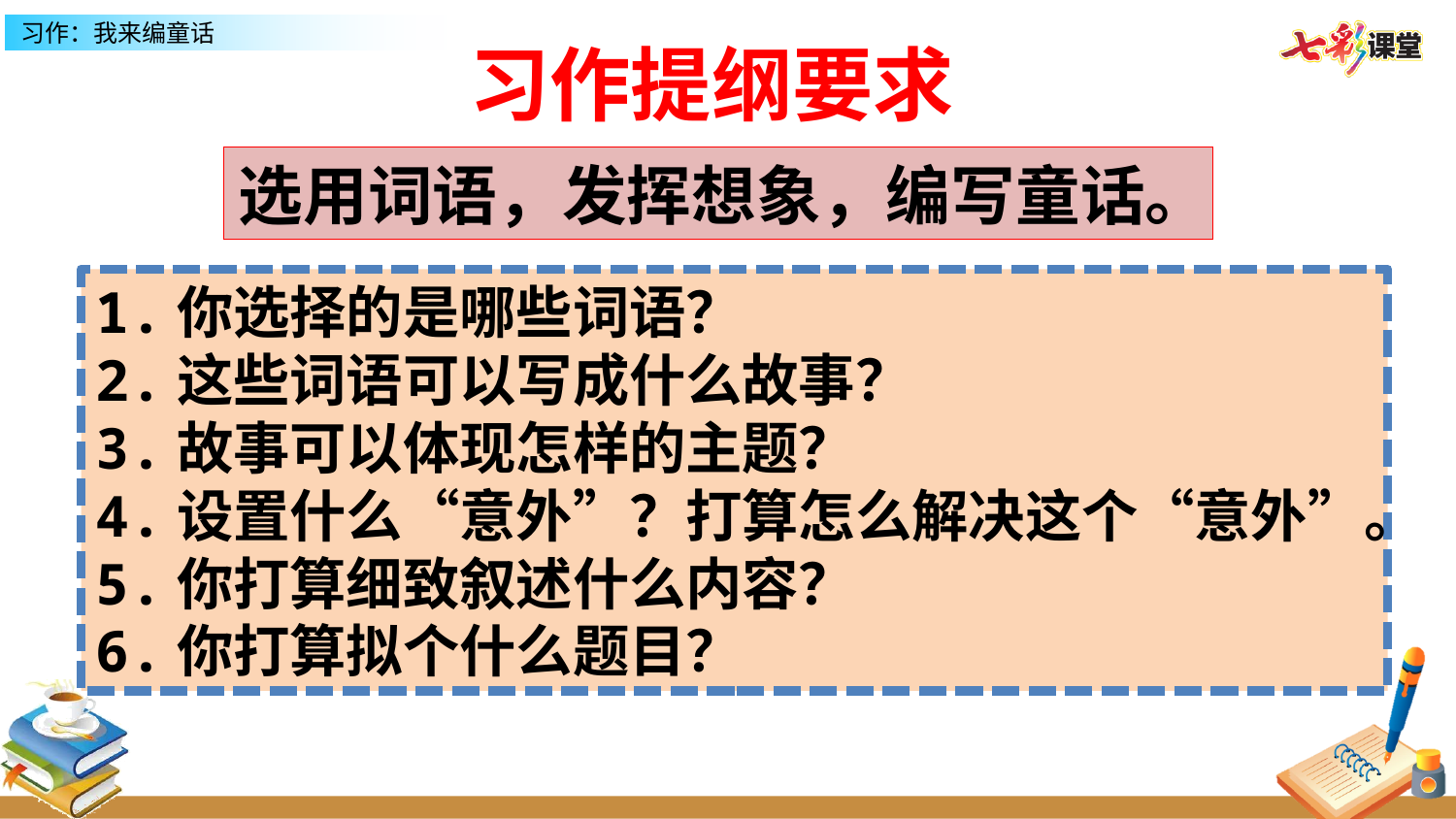

习作提纲要求
选用词语，发挥想象，编写童话。
1.你选择的是哪些词语？
2.这些词语可以写成什么故事？
3.故事可以体现怎样的主题？
4.设置什么“意外”？打算怎么解决这个“意外”。
5.你打算细致叙述什么内容？
6.你打算拟个什么题目？